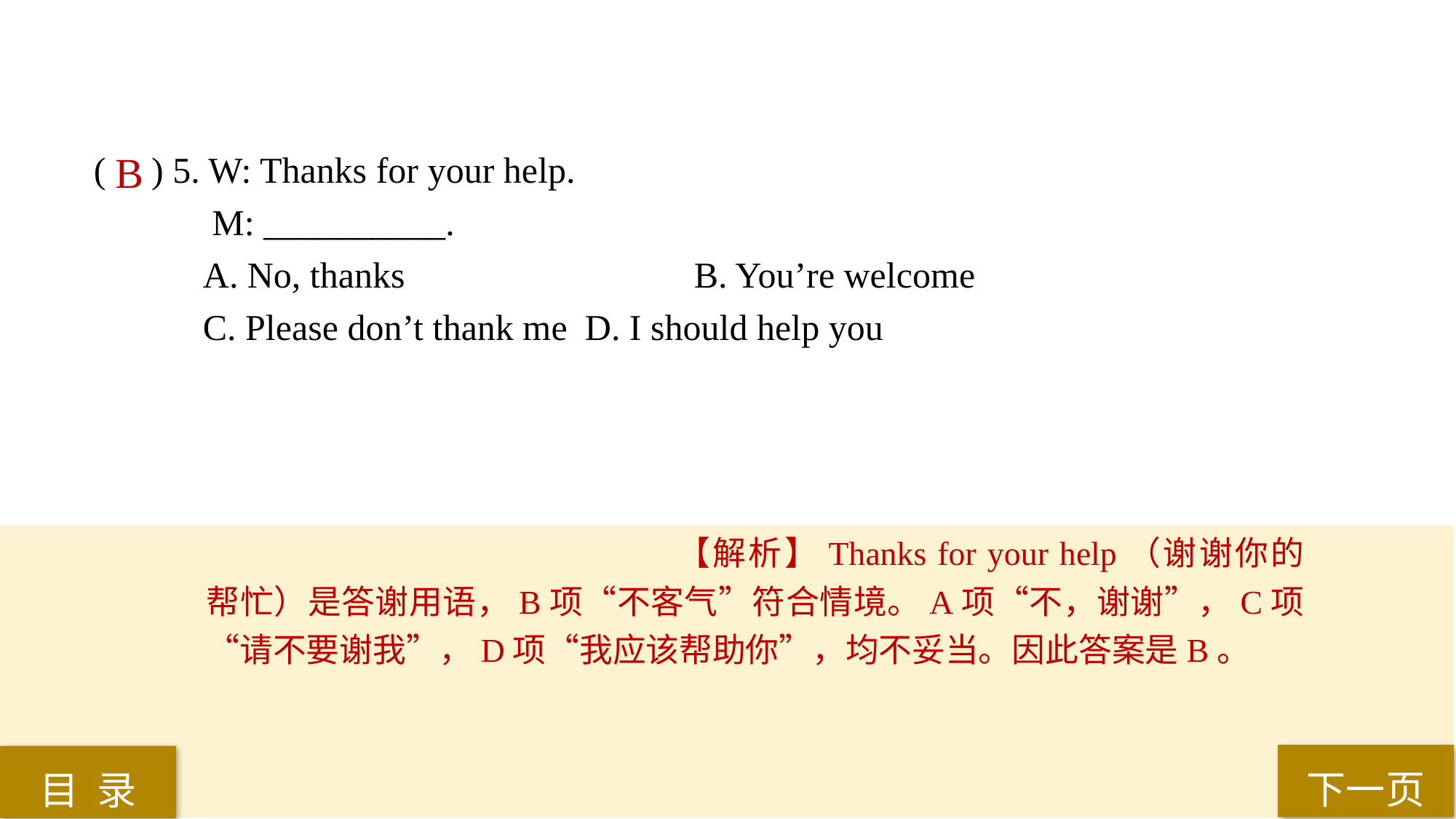

(     ) 5. W: Thanks for your help.
 M: __________.
A. No, thanks 			B. You’re welcome
C. Please don’t thank me 	D. I should help you
B
【解析】Thanks for your help（谢谢你的帮忙）是答谢用语，B项“不客气”符合情境。A项“不，谢谢”，C项“请不要谢我”，D项“我应该帮助你”，均不妥当。因此答案是B。